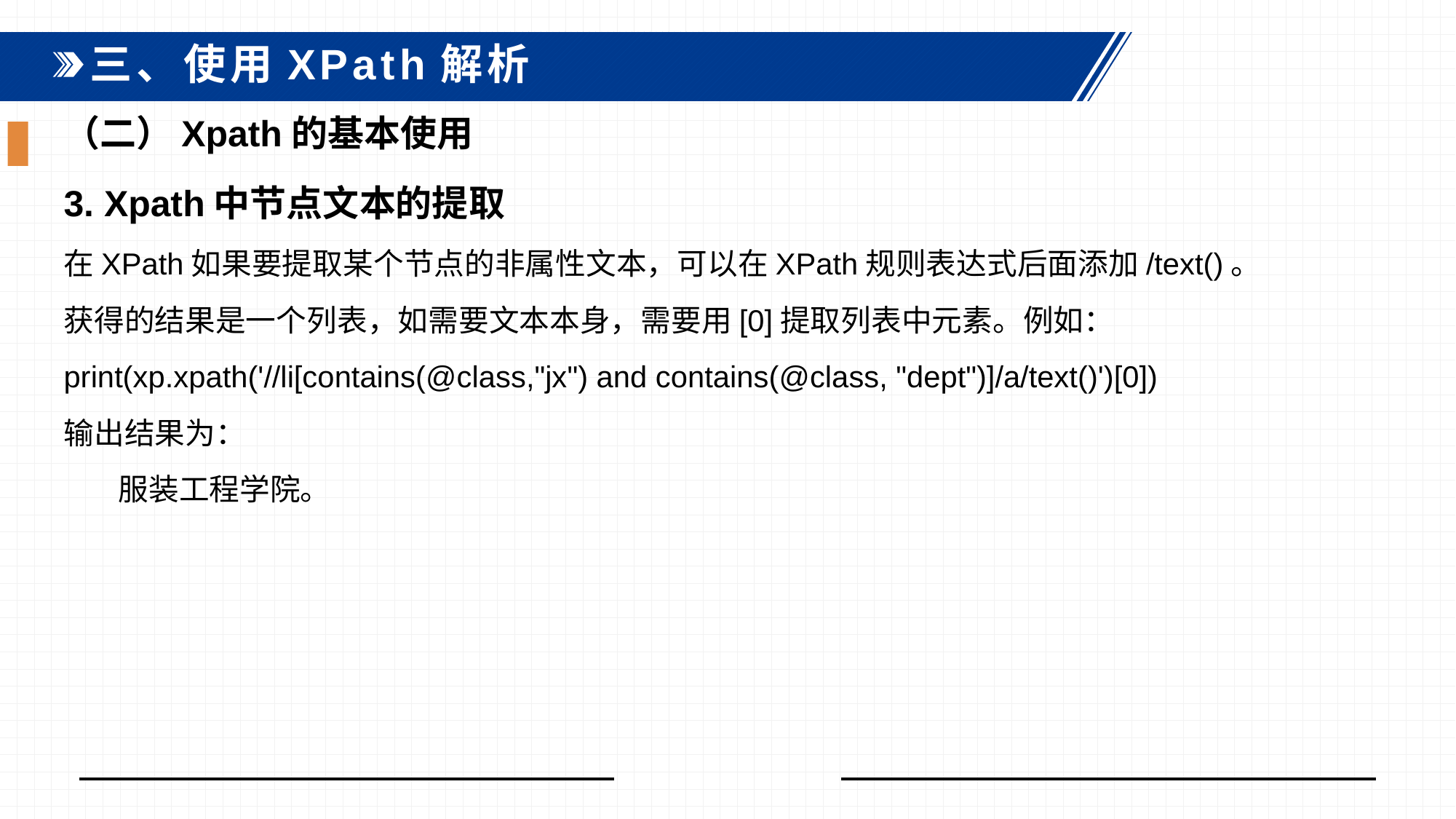

三、使用XPath解析
（二）Xpath的基本使用

3. Xpath中节点文本的提取
在XPath如果要提取某个节点的非属性文本，可以在XPath规则表达式后面添加/text()。
获得的结果是一个列表，如需要文本本身，需要用[0]提取列表中元素。例如：
print(xp.xpath('//li[contains(@class,"jx") and contains(@class, "dept")]/a/text()')[0])
输出结果为：
服装工程学院。